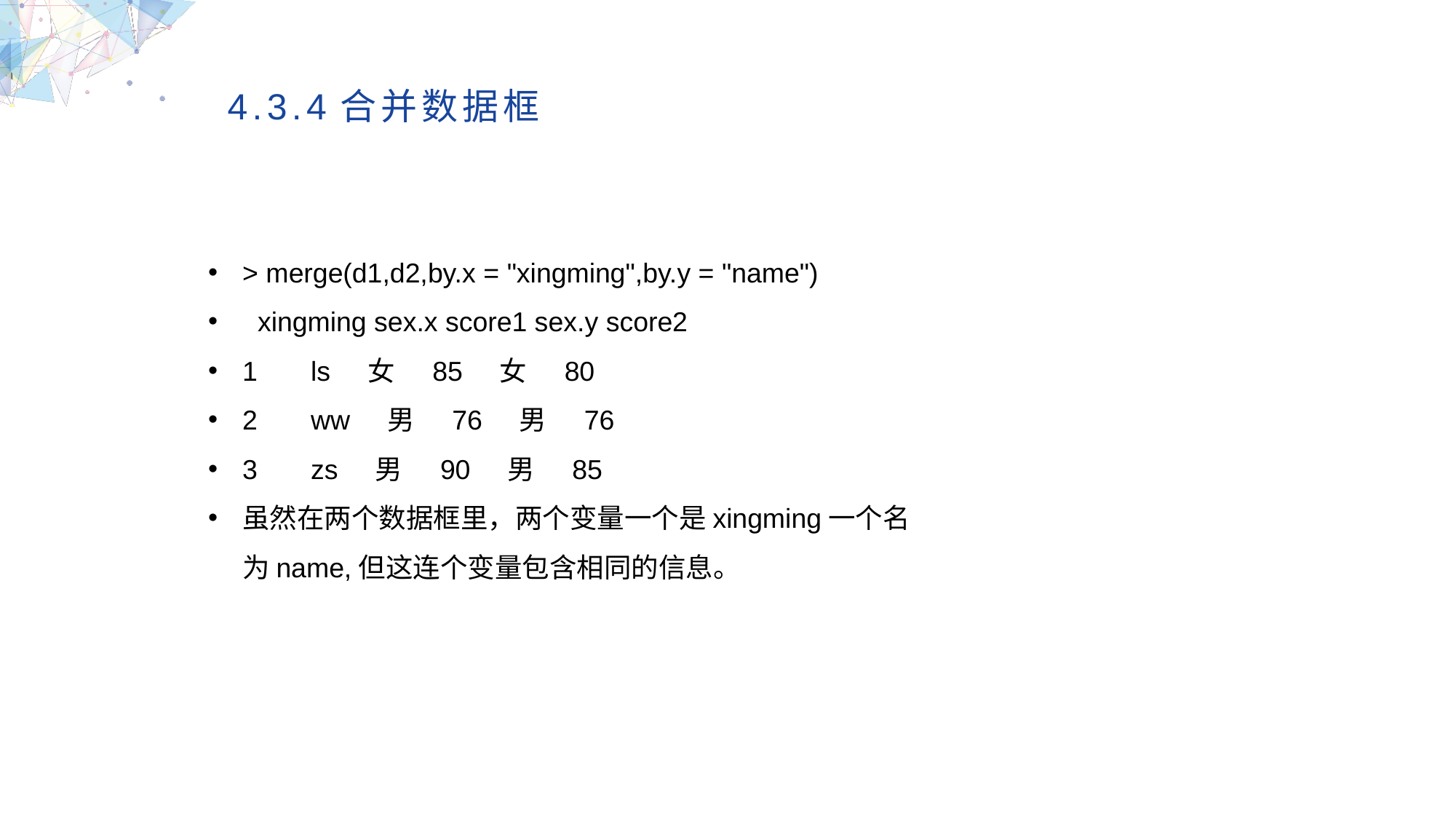

4.3.4合并数据框
> merge(d1,d2,by.x = "xingming",by.y = "name")
  xingming sex.x score1 sex.y score2
1       ls    女     85    女     80
2       ww    男     76    男     76
3       zs    男     90    男     85
虽然在两个数据框里，两个变量一个是xingming一个名为name,但这连个变量包含相同的信息。